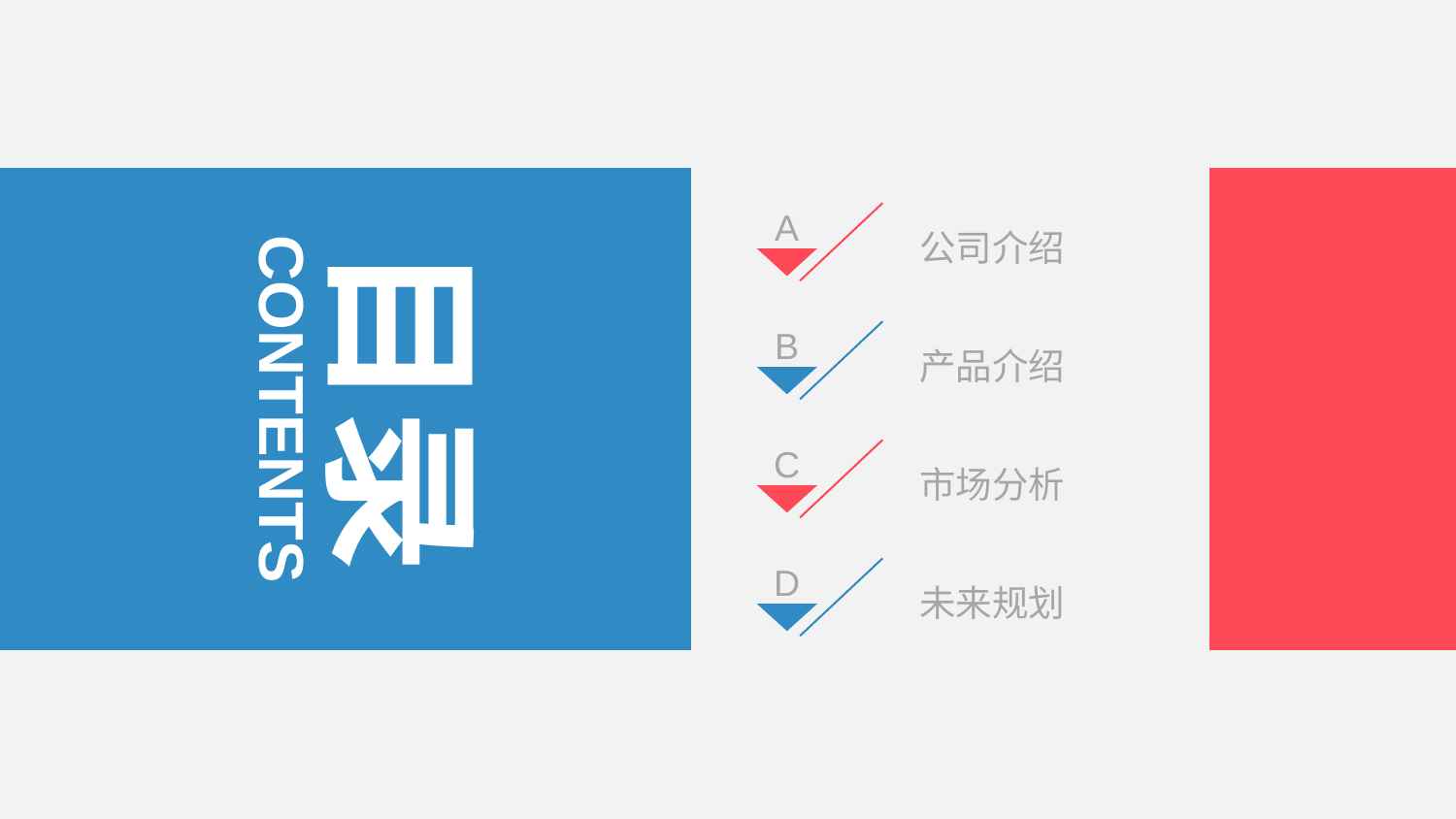

目录
A

公司介绍
B

产品介绍
CONTENTS
C

市场分析
D

未来规划